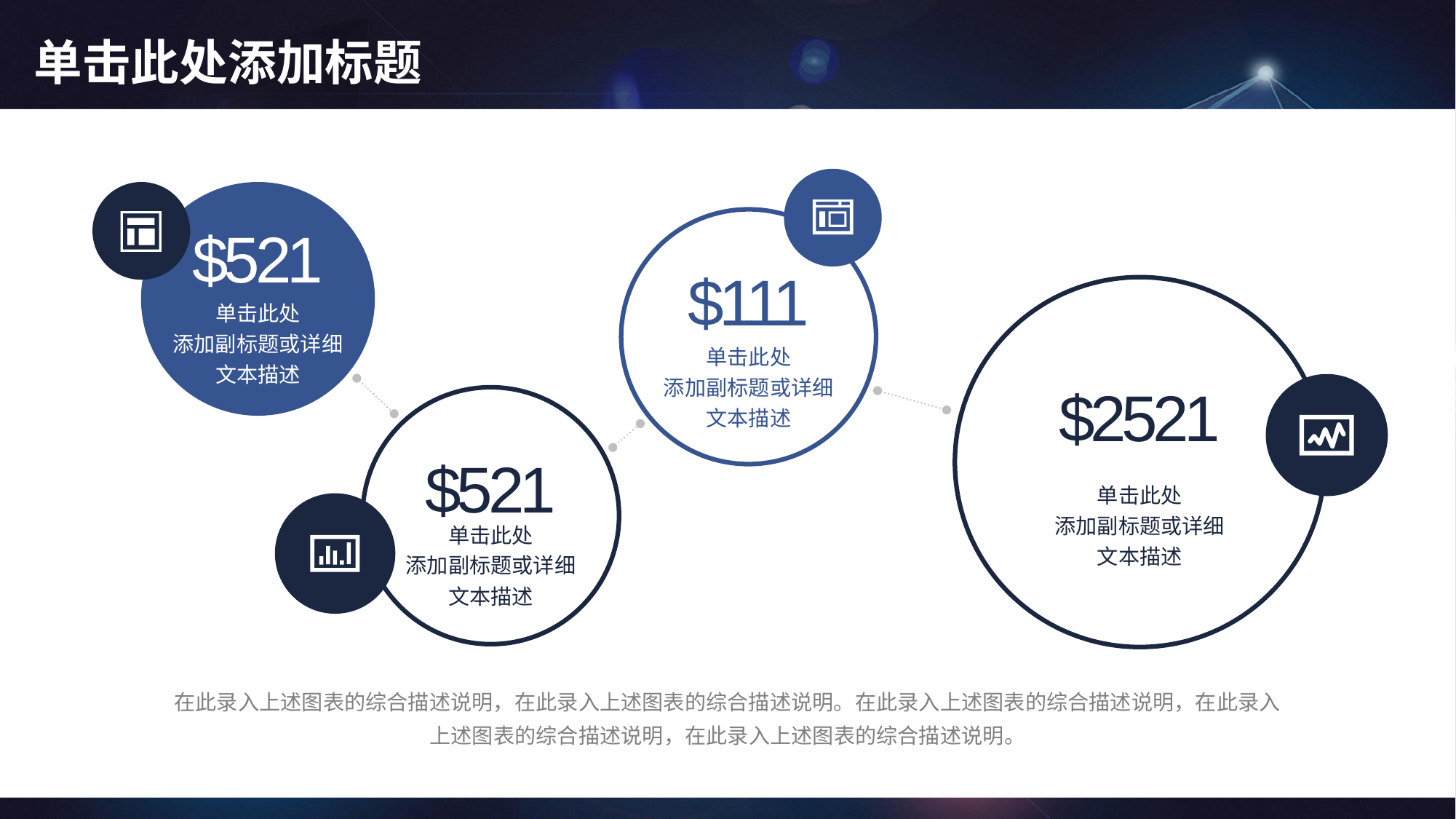

# 单击此处添加标题

$111
单击此处
添加副标题或详细
文本描述

$521
单击此处
添加副标题或详细
文本描述

$2521
单击此处
添加副标题或详细
文本描述

$521
单击此处
添加副标题或详细
文本描述

在此录入上述图表的综合描述说明，在此录入上述图表的综合描述说明。在此录入上述图表的综合描述说明，在此录入上述图表的综合描述说明，在此录入上述图表的综合描述说明。